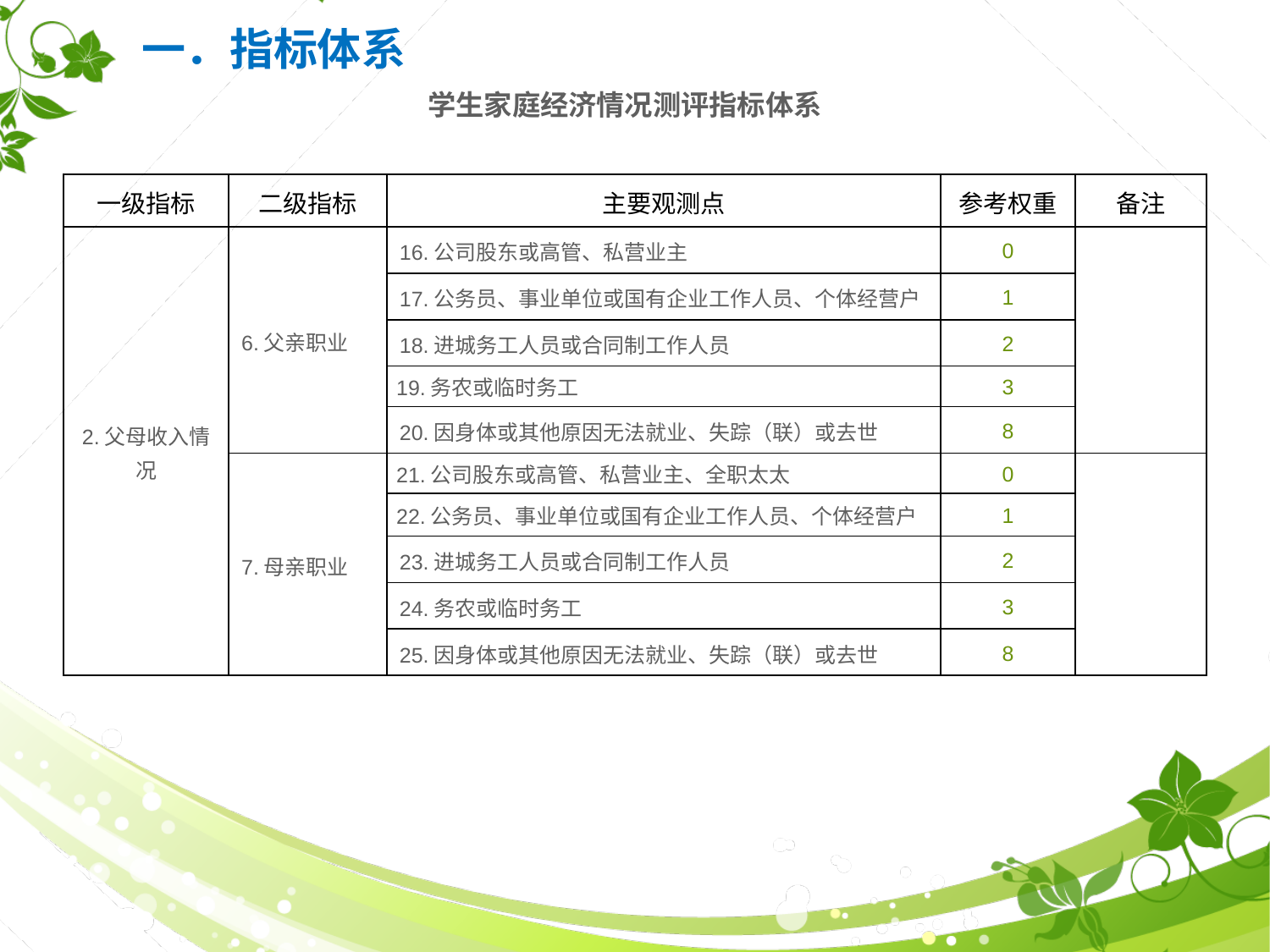

一．指标体系
学生家庭经济情况测评指标体系
| 一级指标 | 二级指标 | 主要观测点 | 参考权重 | 备注 |
| --- | --- | --- | --- | --- |
| 2.父母收入情况 | 6.父亲职业 | 16.公司股东或高管、私营业主 | 0 |  |
|  |  | 17.公务员、事业单位或国有企业工作人员、个体经营户 | 1 |  |
|  |  | 18.进城务工人员或合同制工作人员 | 2 |  |
|  |  | 19.务农或临时务工 | 3 |  |
|  |  | 20.因身体或其他原因无法就业、失踪（联）或去世 | 8 |  |
|  | 7.母亲职业 | 21.公司股东或高管、私营业主、全职太太 | 0 |  |
|  |  | 22.公务员、事业单位或国有企业工作人员、个体经营户 | 1 |  |
|  |  | 23.进城务工人员或合同制工作人员 | 2 |  |
|  |  | 24.务农或临时务工 | 3 |  |
|  |  | 25.因身体或其他原因无法就业、失踪（联）或去世 | 8 |  |